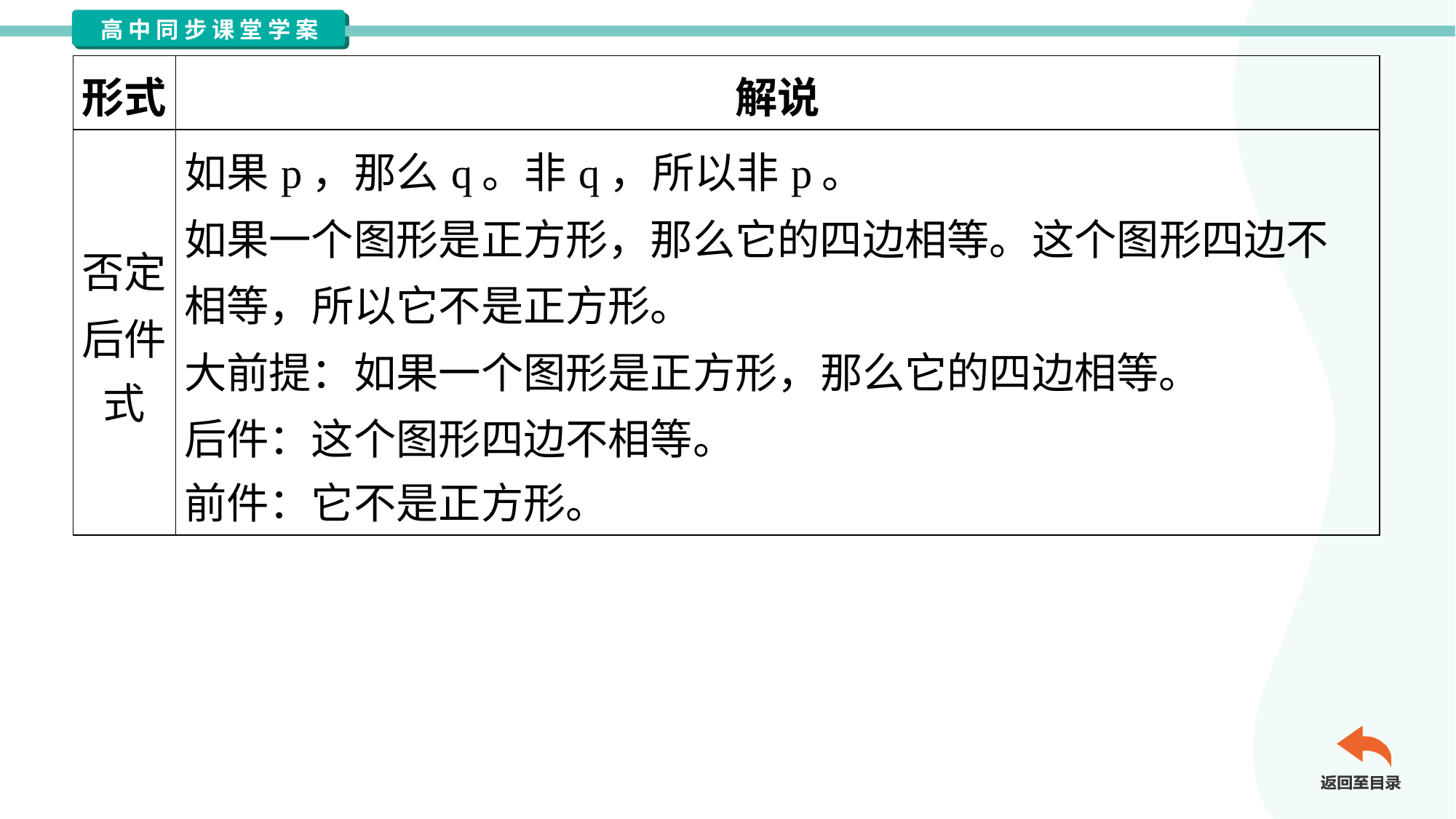

| 形式 | 解说 |
| --- | --- |
| 否定 后件 式 | 如果p，那么q。非q，所以非p。 如果一个图形是正方形，那么它的四边相等。这个图形四边不 相等，所以它不是正方形。 大前提：如果一个图形是正方形，那么它的四边相等。 后件：这个图形四边不相等。 前件：它不是正方形。 |